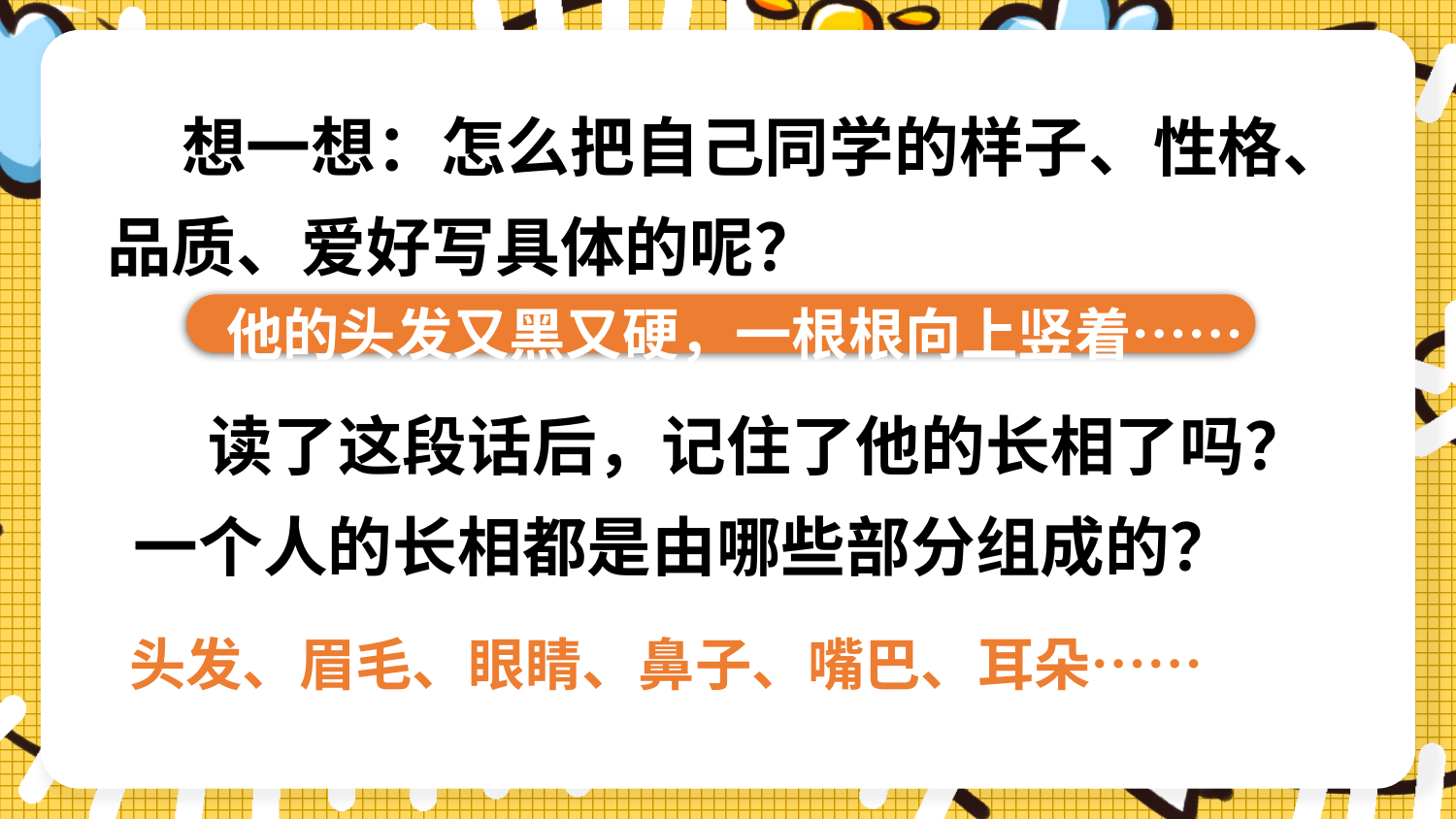

想一想：怎么把自己同学的样子、性格、品质、爱好写具体的呢？
他的头发又黑又硬，一根根向上竖着……

    读了这段话后，记住了他的长相了吗？一个人的长相都是由哪些部分组成的？
头发、眉毛、眼睛、鼻子、嘴巴、耳朵……